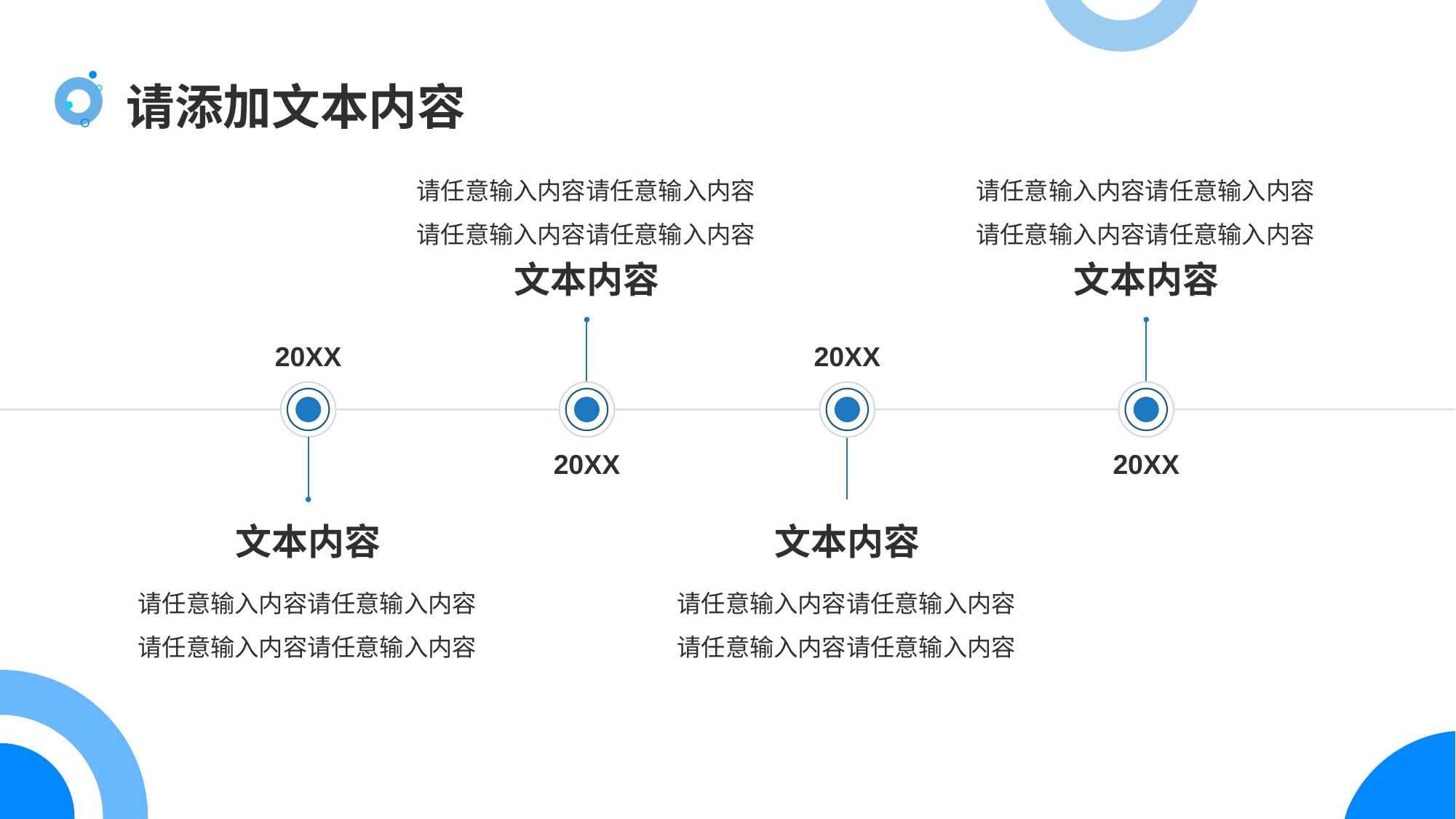

请添加文本内容
请任意输入内容请任意输入内容请任意输入内容请任意输入内容
请任意输入内容请任意输入内容请任意输入内容请任意输入内容
文本内容
文本内容

20XX
20XX

20XX
20XX

文本内容
文本内容
请任意输入内容请任意输入内容请任意输入内容请任意输入内容
请任意输入内容请任意输入内容请任意输入内容请任意输入内容